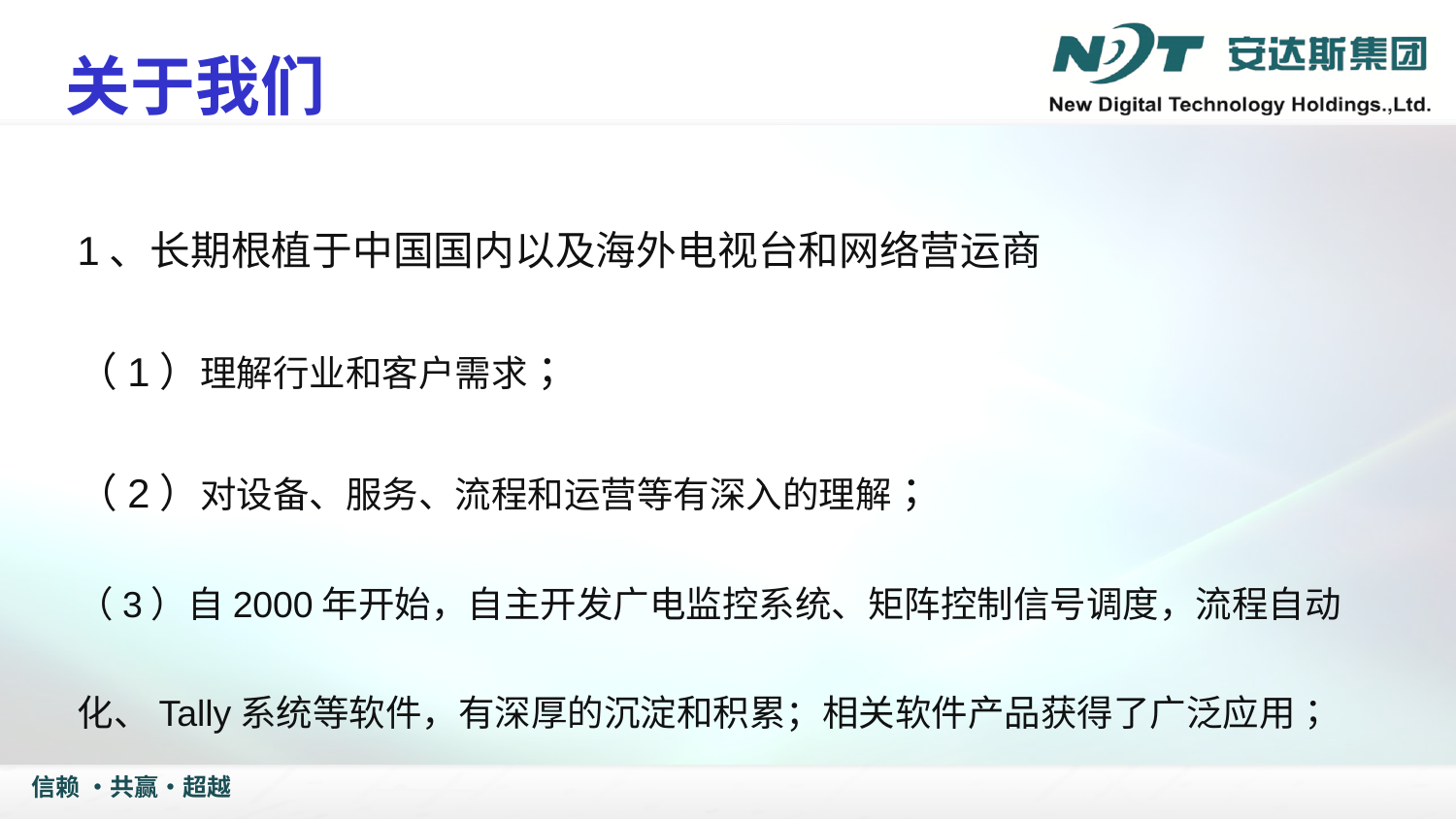

关于我们
1、长期根植于中国国内以及海外电视台和网络营运商
（1）理解行业和客户需求；
（2）对设备、服务、流程和运营等有深入的理解；
（3）自2000年开始，自主开发广电监控系统、矩阵控制信号调度，流程自动化、Tally系统等软件，有深厚的沉淀和积累；相关软件产品获得了广泛应用；